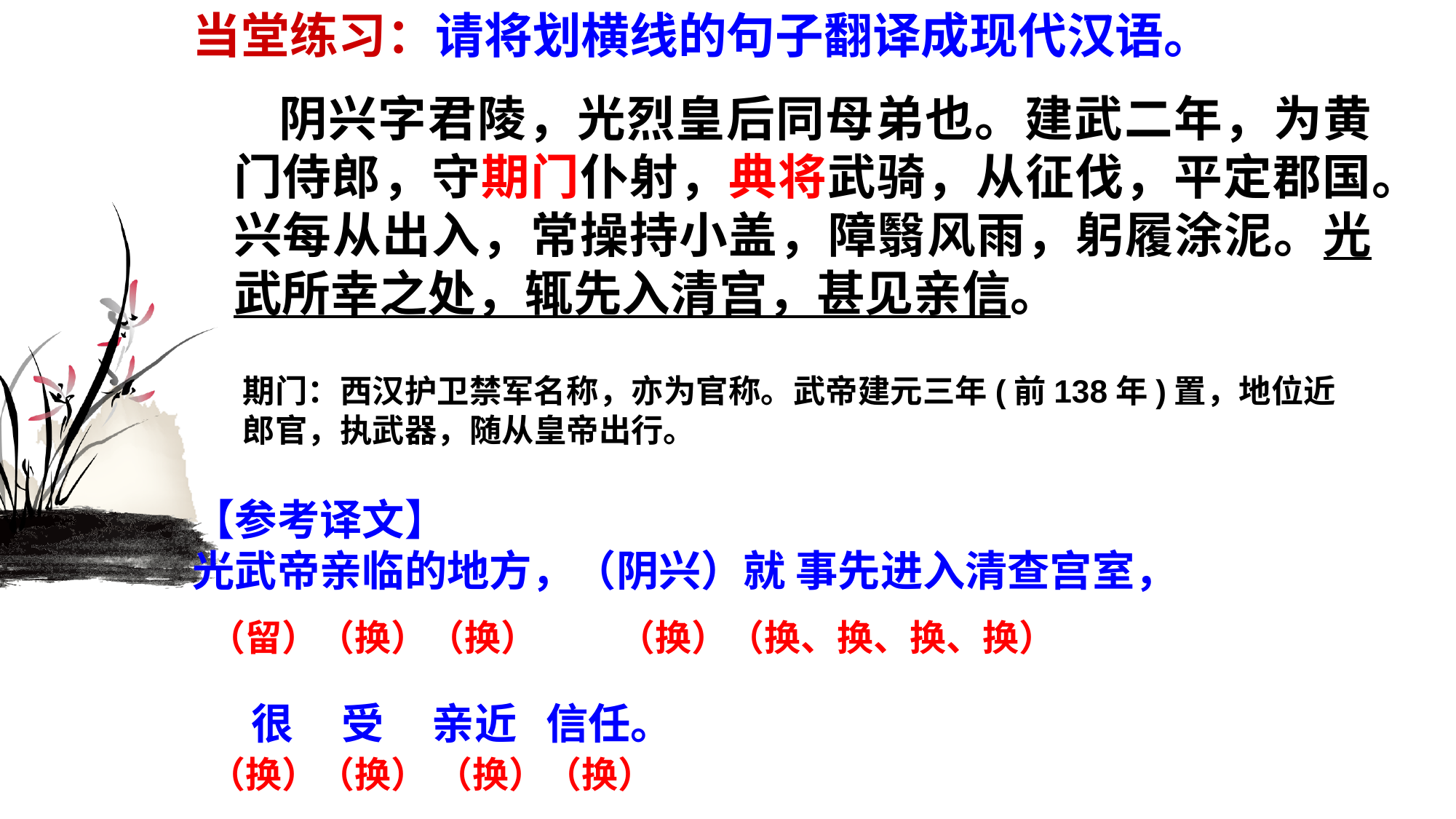

当堂练习：请将划横线的句子翻译成现代汉语。
      阴兴字君陵，光烈皇后同母弟也。建武二年，为黄门侍郎，守期门仆射，典将武骑，从征伐，平定郡国。兴每从出入，常操持小盖，障翳风雨，躬履涂泥。光武所幸之处，辄先入清宫，甚见亲信。
期门：西汉护卫禁军名称，亦为官称。武帝建元三年(前138年)置，地位近郎官，执武器，随从皇帝出行。

【参考译文】
光武帝亲临的地方，（阴兴）就 事先进入清查宫室，

     很     受     亲近   信任。
 （留）（换）（换）          （换）（换、换、换、换）
 （换）（换） （换）（换）